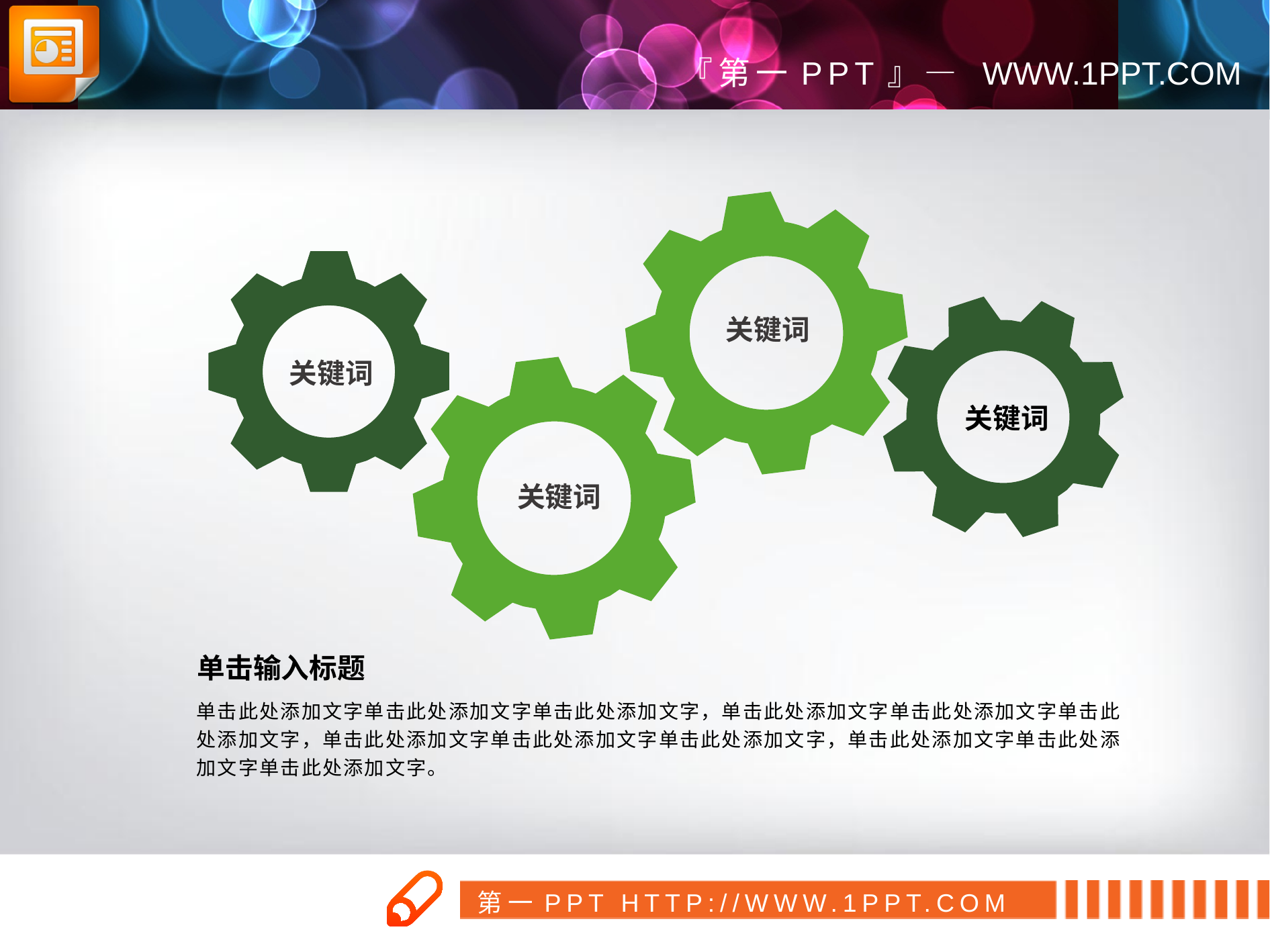

关键词
关键词

关键词
关键词
单击输入标题
单击此处添加文字单击此处添加文字单击此处添加文字，单击此处添加文字单击此处添加文字单击此处添加文字，单击此处添加文字单击此处添加文字单击此处添加文字，单击此处添加文字单击此处添加文字单击此处添加文字。